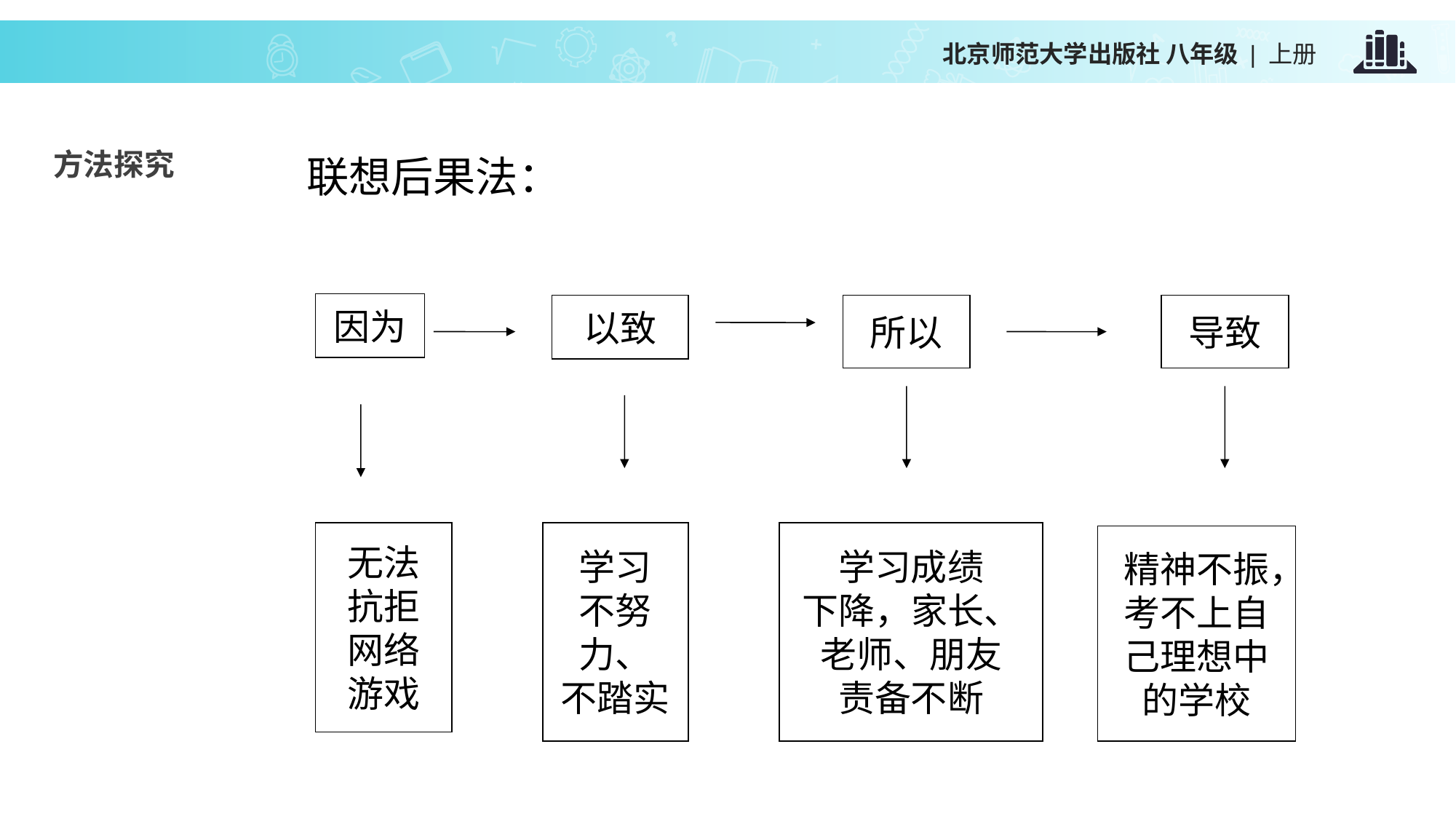

方法探究
联想后果法：

因为
以致
所以
导致

无法
抗拒
网络
游戏
学习
不努
力、
不踏实
学习成绩
下降，家长、
老师、朋友
责备不断
　精神不振，
考不上自
己理想中
的学校